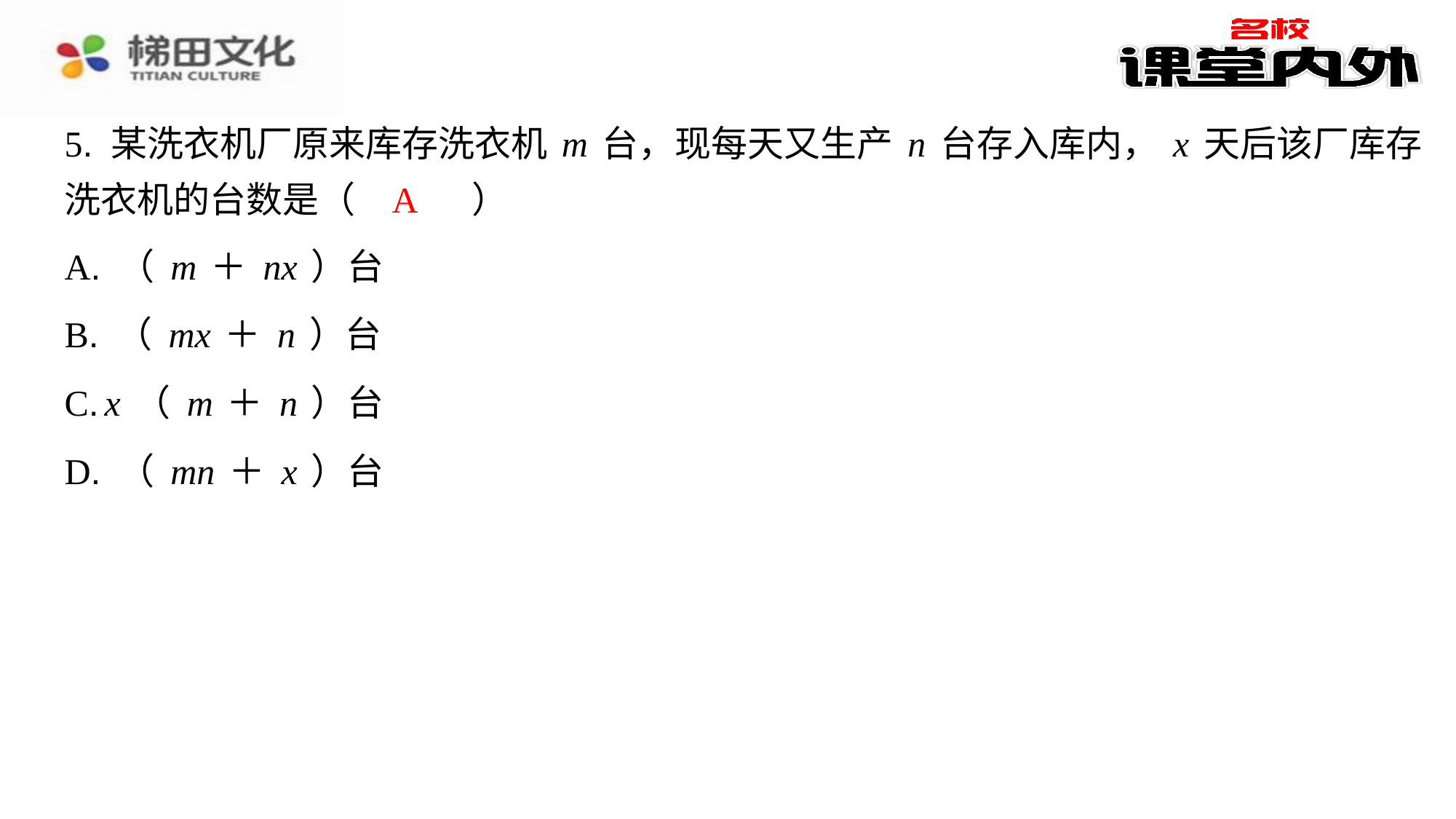

5. 某洗衣机厂原来库存洗衣机m台，现每天又生产n台存入库内，x天后该厂库存
洗衣机的台数是（　A　）
A
| A. （m＋nx）台 |
| --- |
| B. （mx＋n）台 |
| C. x（m＋n）台 |
| D. （mn＋x）台 |